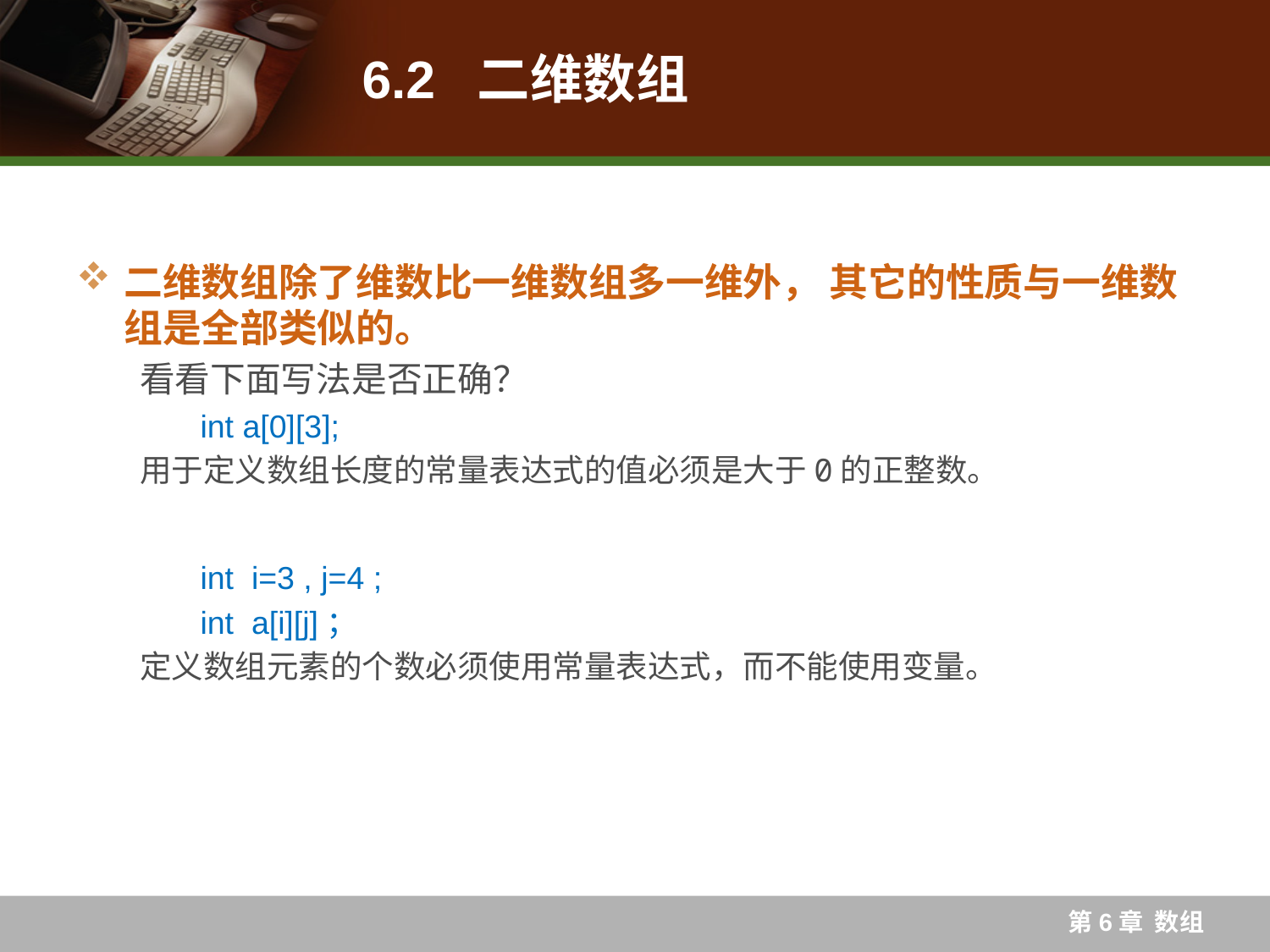

# 6.2  二维数组
二维数组除了维数比一维数组多一维外， 其它的性质与一维数组是全部类似的。
看看下面写法是否正确？
int a[0][3];
用于定义数组长度的常量表达式的值必须是大于0的正整数。

int  i=3 , j=4 ;
int  a[i][j]；
定义数组元素的个数必须使用常量表达式，而不能使用变量。

第6章  数组